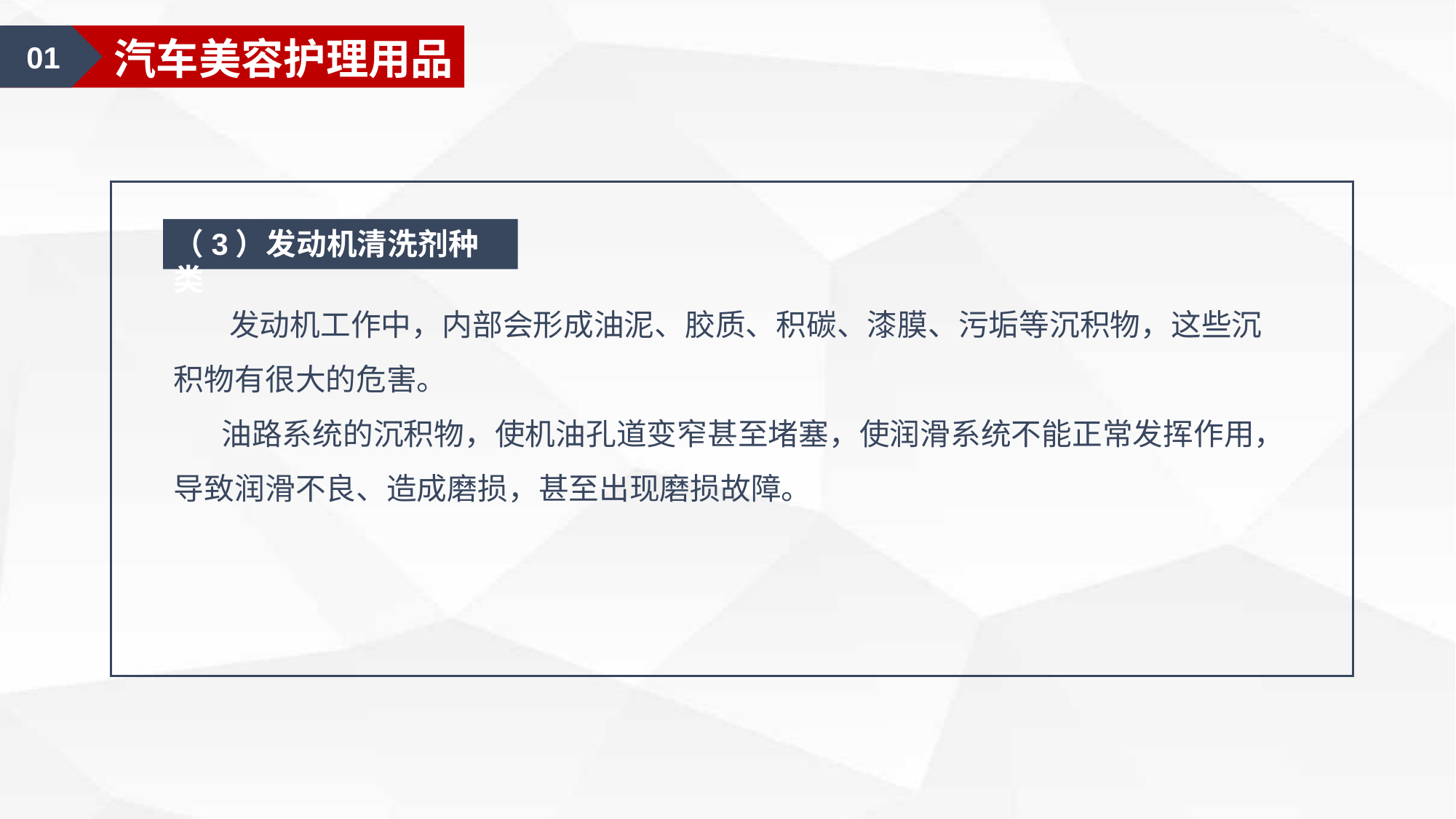

01
汽车美容护理用品

（3）发动机清洗剂种类
       发动机工作中，内部会形成油泥、胶质、积碳、漆膜、污垢等沉积物，这些沉积物有很大的危害。
      油路系统的沉积物，使机油孔道变窄甚至堵塞，使润滑系统不能正常发挥作用，导致润滑不良、造成磨损，甚至出现磨损故障。